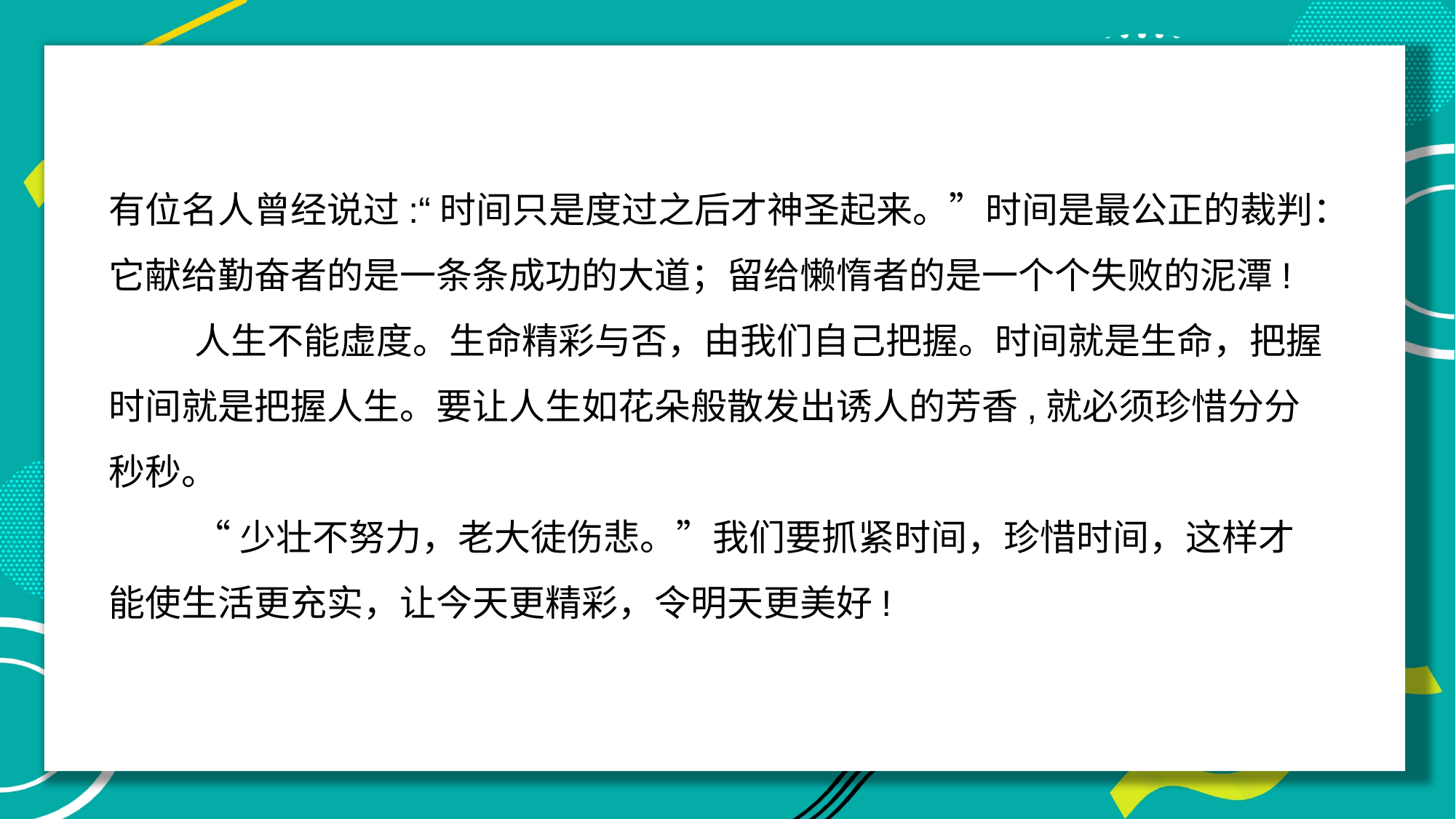

有位名人曾经说过:“时间只是度过之后才神圣起来。”时间是最公正的裁判：它献给勤奋者的是一条条成功的大道；留给懒惰者的是一个个失败的泥潭!
人生不能虚度。生命精彩与否，由我们自己把握。时间就是生命，把握时间就是把握人生。要让人生如花朵般散发出诱人的芳香,就必须珍惜分分秒秒。
“少壮不努力，老大徒伤悲。”我们要抓紧时间，珍惜时间，这样才能使生活更充实，让今天更精彩，令明天更美好!